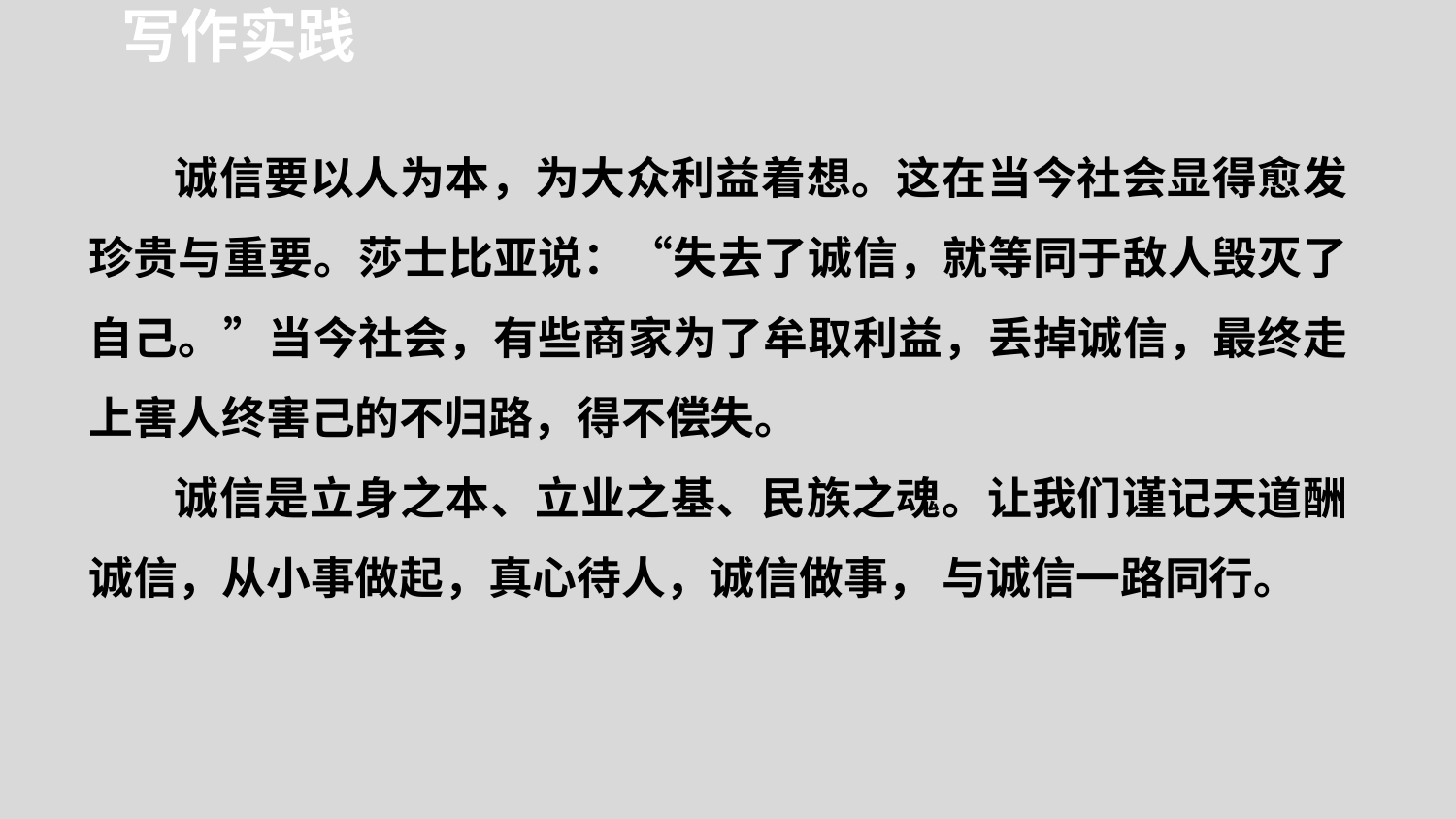

写作实践
诚信要以人为本，为大众利益着想。这在当今社会显得愈发珍贵与重要。莎士比亚说：“失去了诚信，就等同于敌人毁灭了自己。”当今社会，有些商家为了牟取利益，丢掉诚信，最终走上害人终害己的不归路，得不偿失。
诚信是立身之本、立业之基、民族之魂。让我们谨记天道酬诚信，从小事做起，真心待人，诚信做事， 与诚信一路同行。